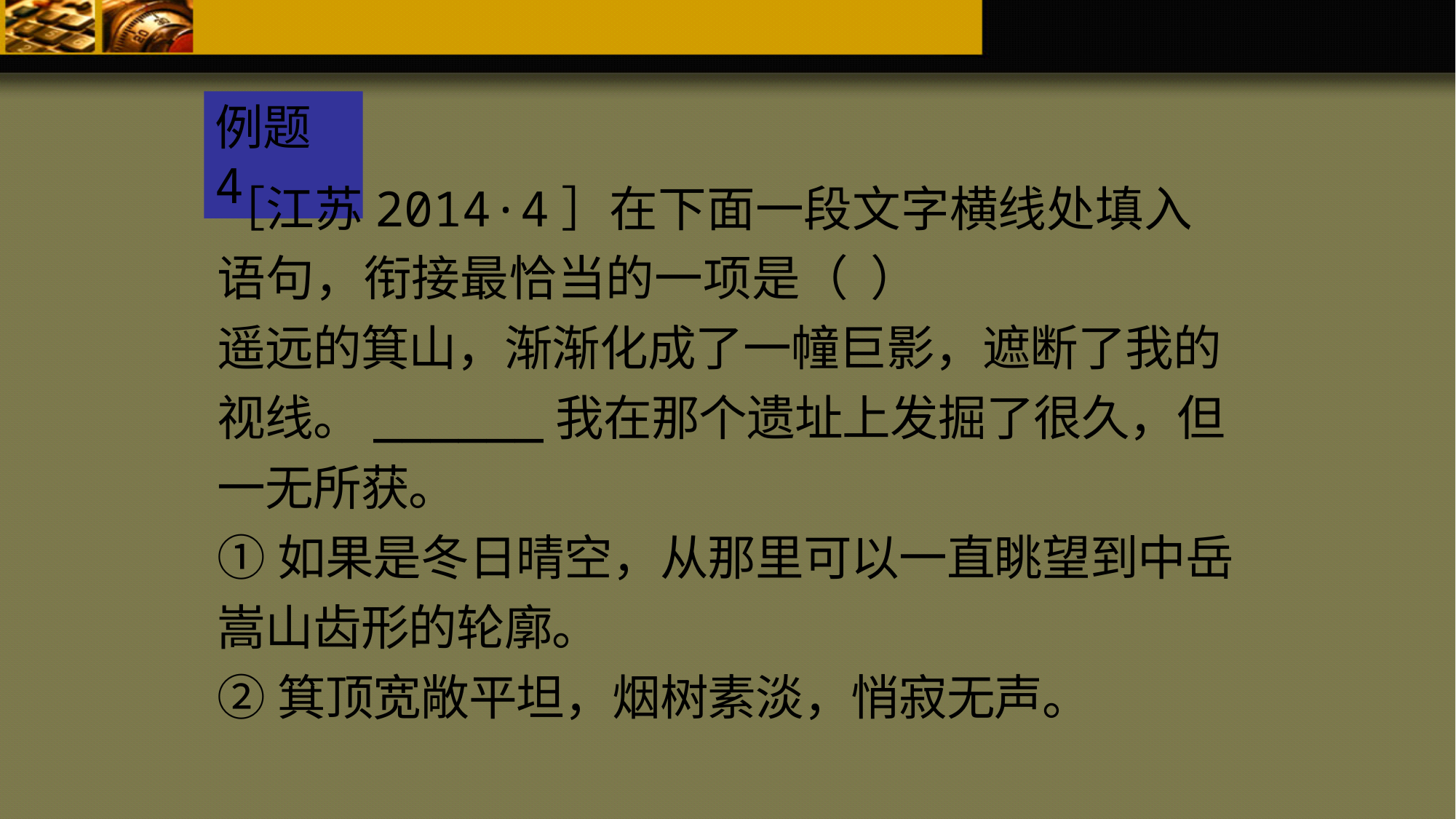

例题4
［江苏2014·4］在下面一段文字横线处填入语句，衔接最恰当的一项是（  ）
遥远的箕山，渐渐化成了一幢巨影，遮断了我的视线。______我在那个遗址上发掘了很久，但一无所获。
①如果是冬日晴空，从那里可以一直眺望到中岳嵩山齿形的轮廓。
②箕顶宽敞平坦，烟树素淡，悄寂无声。